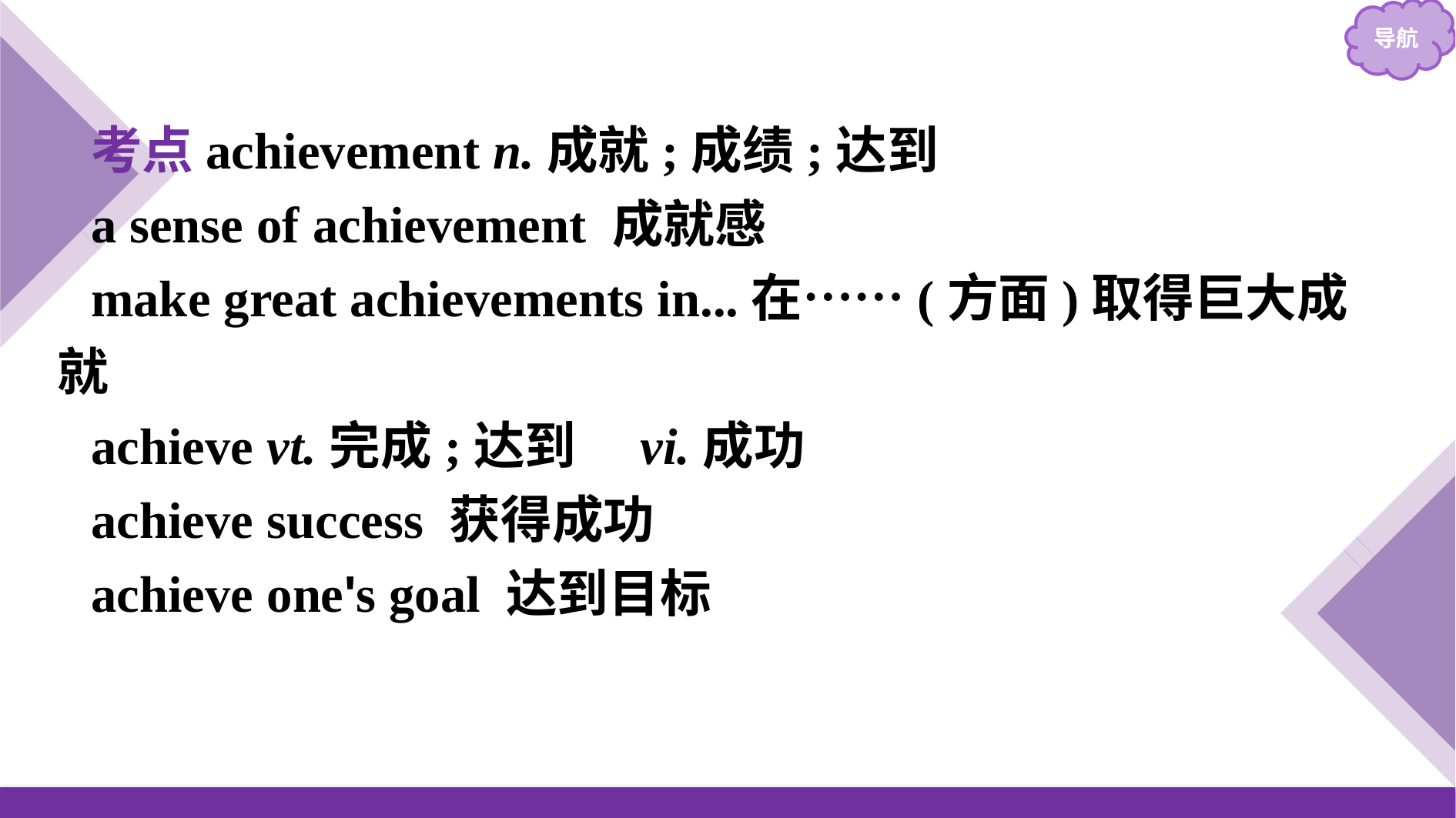

考点achievement n.成就;成绩;达到
a sense of achievement 成就感
make great achievements in...在……(方面)取得巨大成就
achieve vt.完成;达到　vi.成功
achieve success 获得成功
achieve one's goal 达到目标